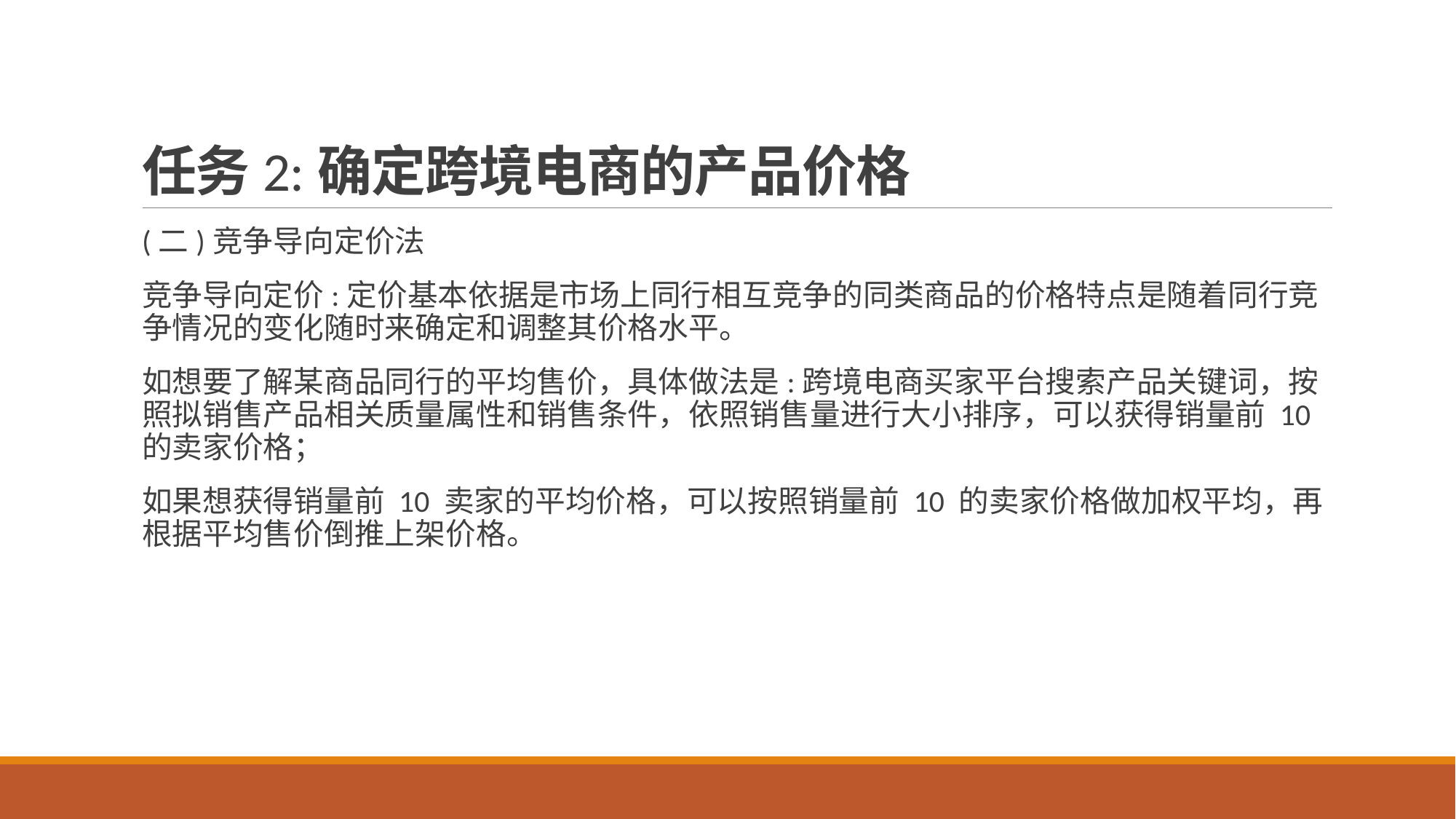

# 任务2:确定跨境电商的产品价格
(二)竞争导向定价法
竞争导向定价:定价基本依据是市场上同行相互竞争的同类商品的价格特点是随着同行竞争情况的变化随时来确定和调整其价格水平。
如想要了解某商品同行的平均售价，具体做法是:跨境电商买家平台搜索产品关键词，按照拟销售产品相关质量属性和销售条件，依照销售量进行大小排序，可以获得销量前 10 的卖家价格；
如果想获得销量前 10 卖家的平均价格，可以按照销量前 10 的卖家价格做加权平均，再根据平均售价倒推上架价格。